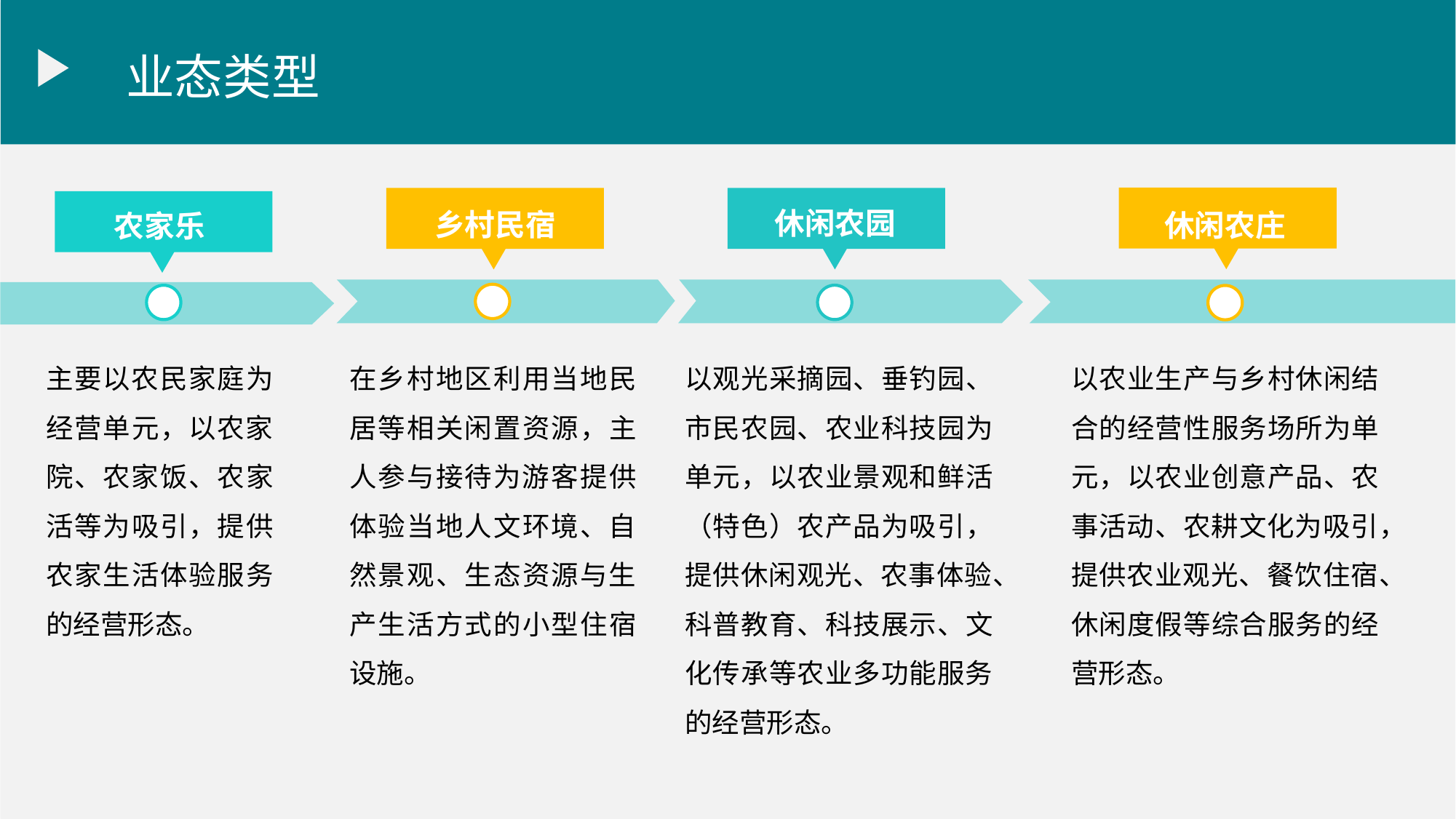

业态类型

休闲农园

乡村民宿
休闲农庄

农家乐

以农业生产与乡村休闲结合的经营性服务场所为单元，以农业创意产品、农事活动、农耕文化为吸引，提供农业观光、餐饮住宿、休闲度假等综合服务的经营形态。
主要以农民家庭为经营单元，以农家院、农家饭、农家活等为吸引，提供农家生活体验服务的经营形态。
在乡村地区利用当地民居等相关闲置资源，主人参与接待为游客提供体验当地人文环境、自然景观、生态资源与生产生活方式的小型住宿设施。
以观光采摘园、垂钓园、市民农园、农业科技园为单元，以农业景观和鲜活（特色）农产品为吸引，提供休闲观光、农事体验、科普教育、科技展示、文化传承等农业多功能服务的经营形态。